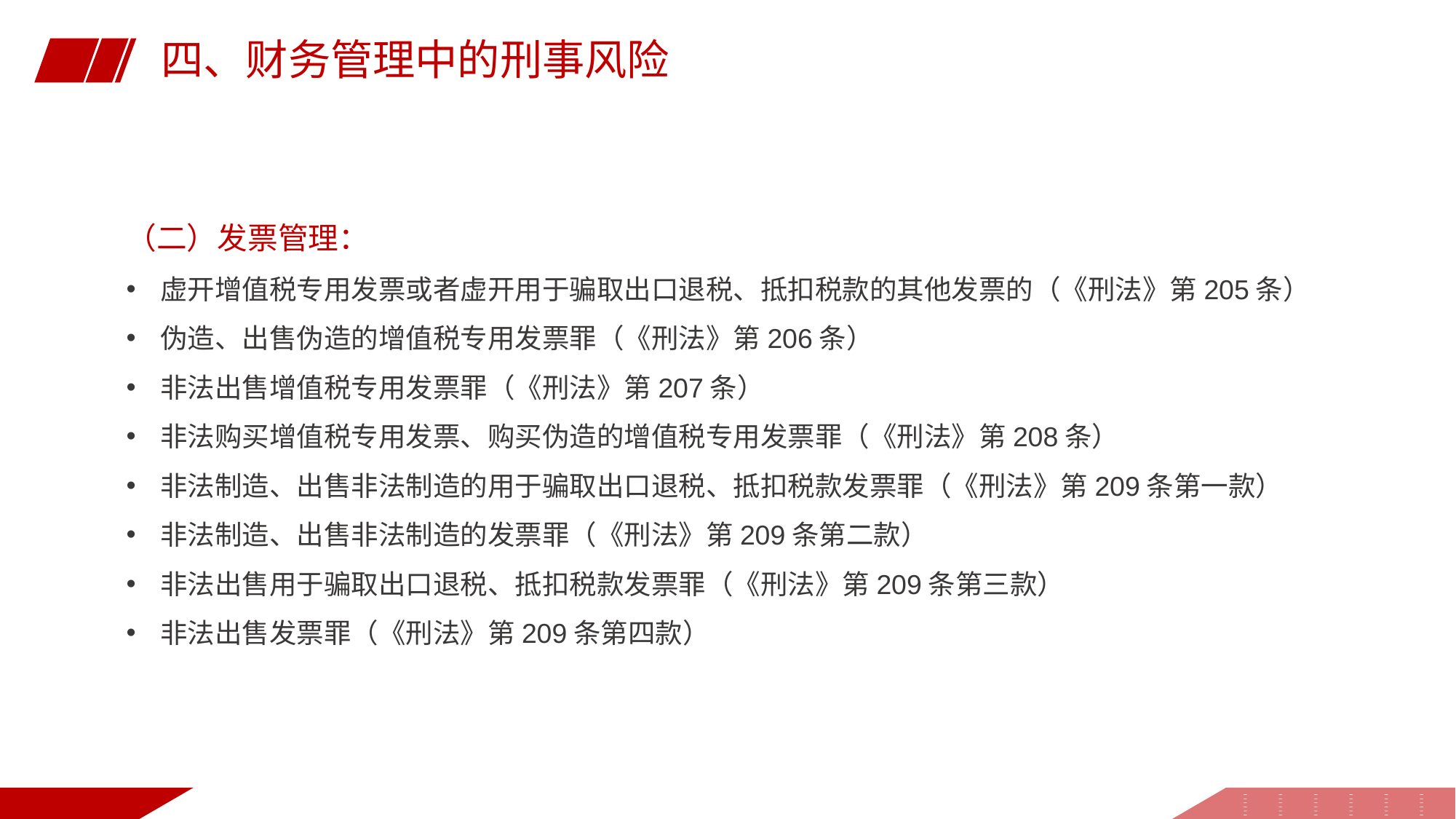

四、财务管理中的刑事风险
（二）发票管理：
虚开增值税专用发票或者虚开用于骗取出口退税、抵扣税款的其他发票的（《刑法》第205条）
伪造、出售伪造的增值税专用发票罪（《刑法》第206条）
非法出售增值税专用发票罪（《刑法》第207条）
非法购买增值税专用发票、购买伪造的增值税专用发票罪（《刑法》第208条）
非法制造、出售非法制造的用于骗取出口退税、抵扣税款发票罪（《刑法》第209条第一款）
非法制造、出售非法制造的发票罪（《刑法》第209条第二款）
非法出售用于骗取出口退税、抵扣税款发票罪（《刑法》第209条第三款）
非法出售发票罪（《刑法》第209条第四款）